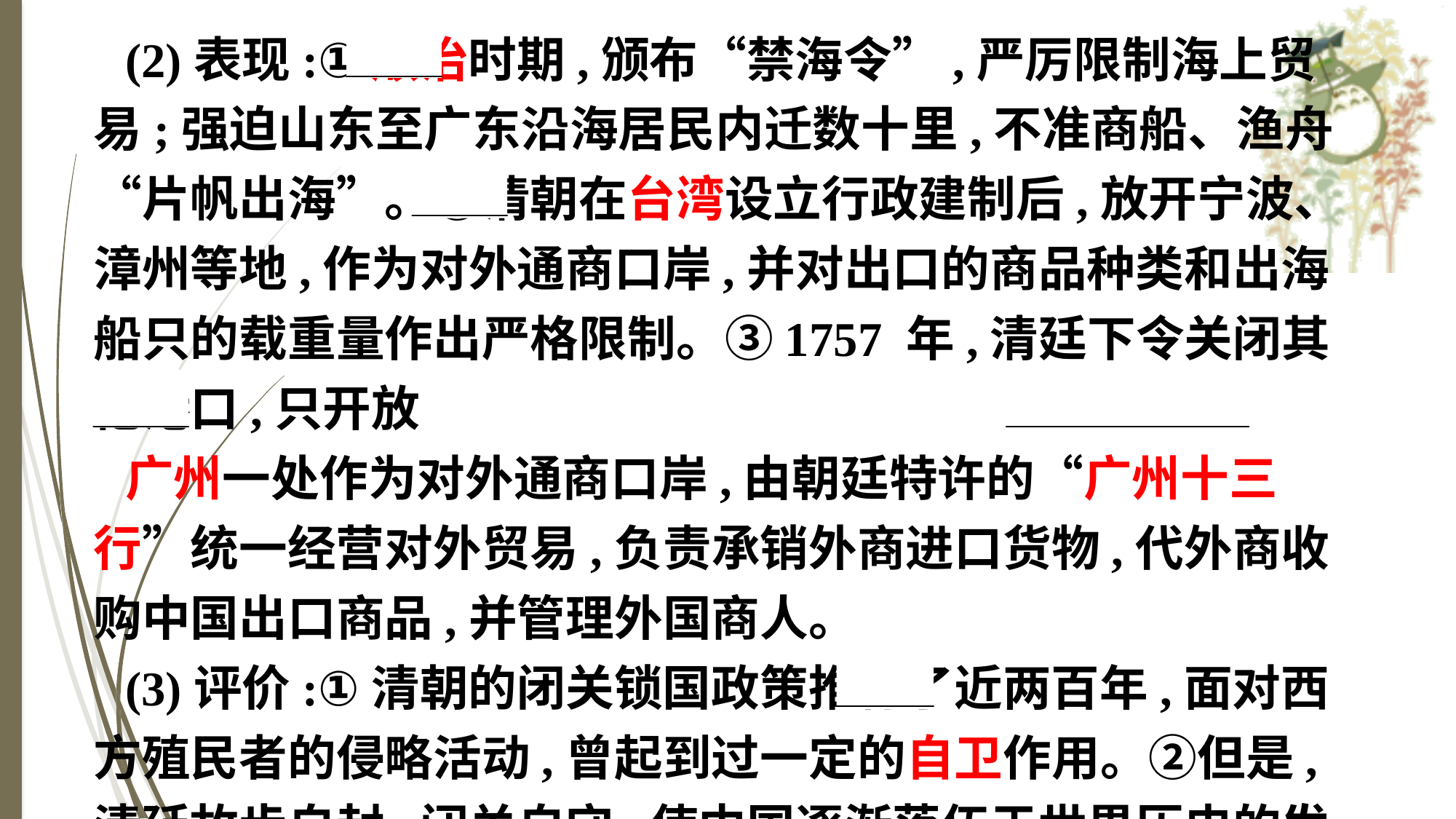

(2)表现:①顺治时期,颁布“禁海令”,严厉限制海上贸易;强迫山东至广东沿海居民内迁数十里,不准商船、渔舟“片帆出海”。②清朝在台湾设立行政建制后,放开宁波、漳州等地,作为对外通商口岸,并对出口的商品种类和出海船只的载重量作出严格限制。③1757 年,清廷下令关闭其他港口,只开放
广州一处作为对外通商口岸,由朝廷特许的“广州十三行”统一经营对外贸易,负责承销外商进口货物,代外商收购中国出口商品,并管理外国商人。
(3)评价:①清朝的闭关锁国政策推行了近两百年,面对西方殖民者的侵略活动,曾起到过一定的自卫作用。②但是,清廷故步自封,闭关自守,使中国逐渐落伍于世界历史的发展进程。